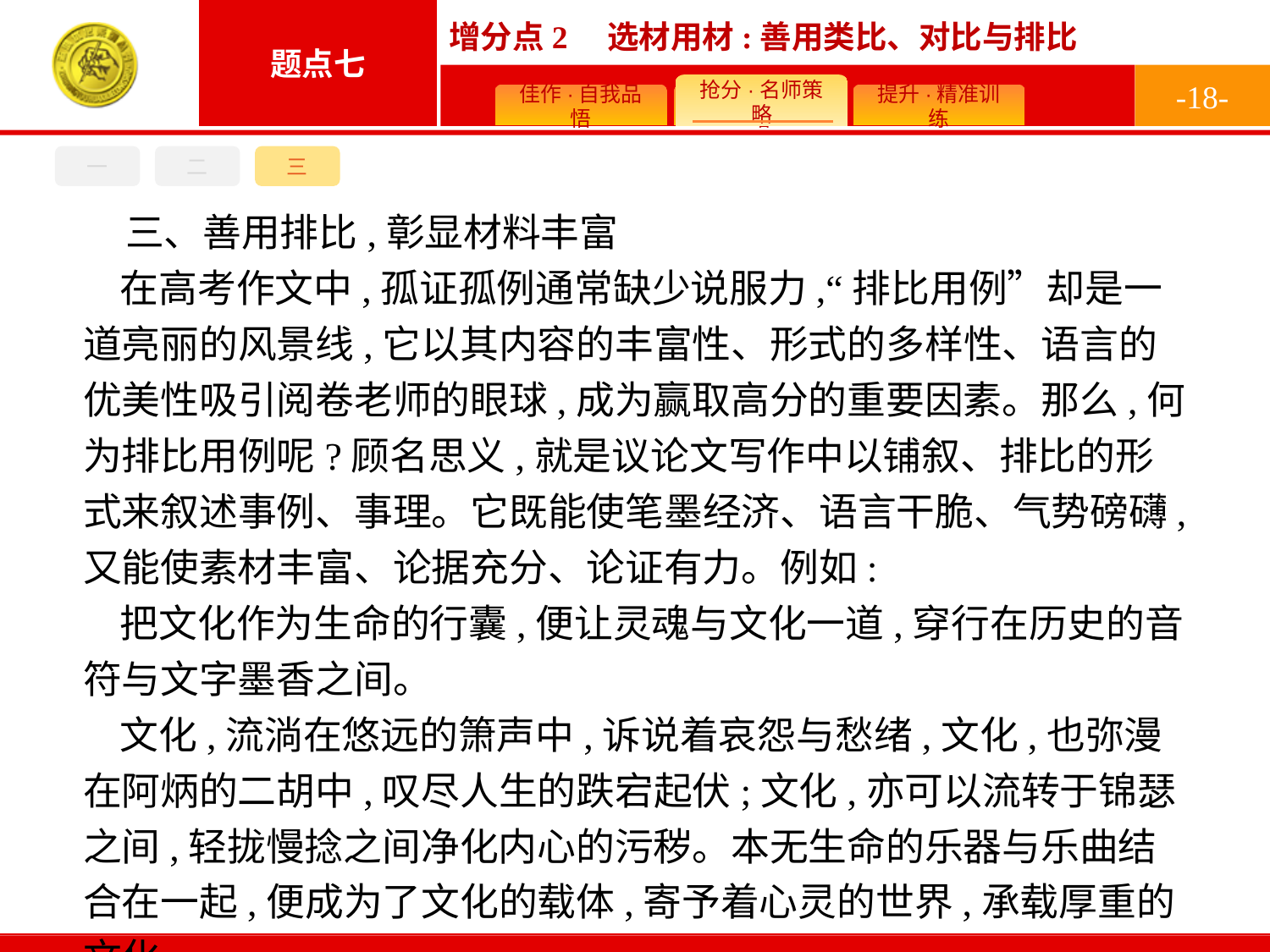

-18-
一
二
三
三、善用排比,彰显材料丰富
在高考作文中,孤证孤例通常缺少说服力,“排比用例”却是一道亮丽的风景线,它以其内容的丰富性、形式的多样性、语言的优美性吸引阅卷老师的眼球,成为赢取高分的重要因素。那么,何为排比用例呢?顾名思义,就是议论文写作中以铺叙、排比的形式来叙述事例、事理。它既能使笔墨经济、语言干脆、气势磅礴,又能使素材丰富、论据充分、论证有力。例如:
把文化作为生命的行囊,便让灵魂与文化一道,穿行在历史的音符与文字墨香之间。
文化,流淌在悠远的箫声中,诉说着哀怨与愁绪,文化,也弥漫在阿炳的二胡中,叹尽人生的跌宕起伏;文化,亦可以流转于锦瑟之间,轻拢慢捻之间净化内心的污秽。本无生命的乐器与乐曲结合在一起,便成为了文化的载体,寄予着心灵的世界,承载厚重的文化。